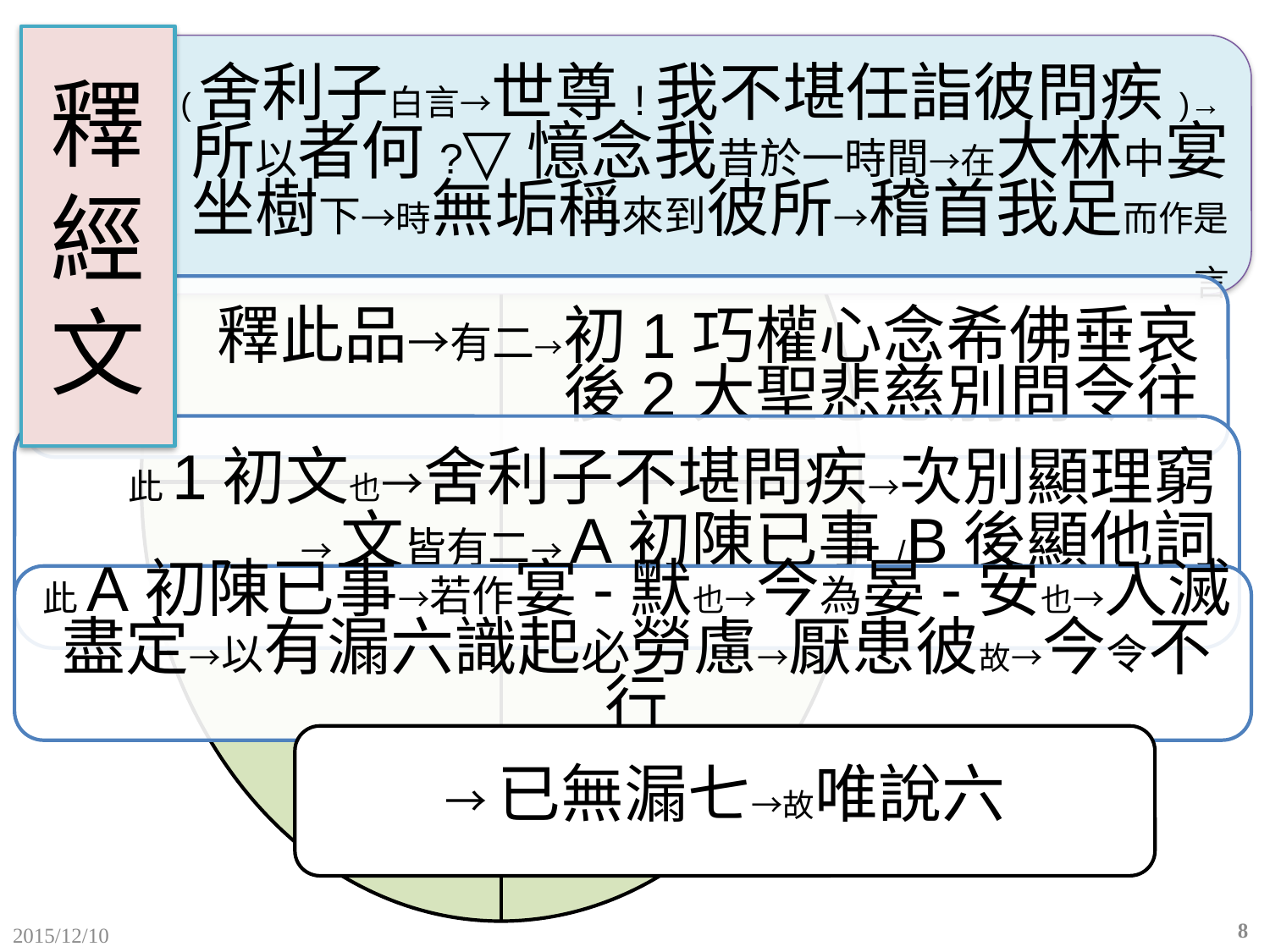

# 釋 經 文
(舍利子白言→世尊!我不堪任詣彼問疾)→所以者何?▽憶念我昔於一時間→在大林中宴坐樹下→時無垢稱來到彼所→稽首我足而作是言
釋此品→有二→初1巧權心念希佛垂哀
後2大聖悲慈別問令往
此1初文也→舍利子不堪問疾→次別顯理窮
→文皆有二→A初陳已事/B後顯他詞
此A初陳已事→若作宴-默也→今為晏-安也→入滅盡定→以有漏六識起必勞慮→厭患彼故→今令不行
→已無漏七→故唯說六
8
2015/12/10